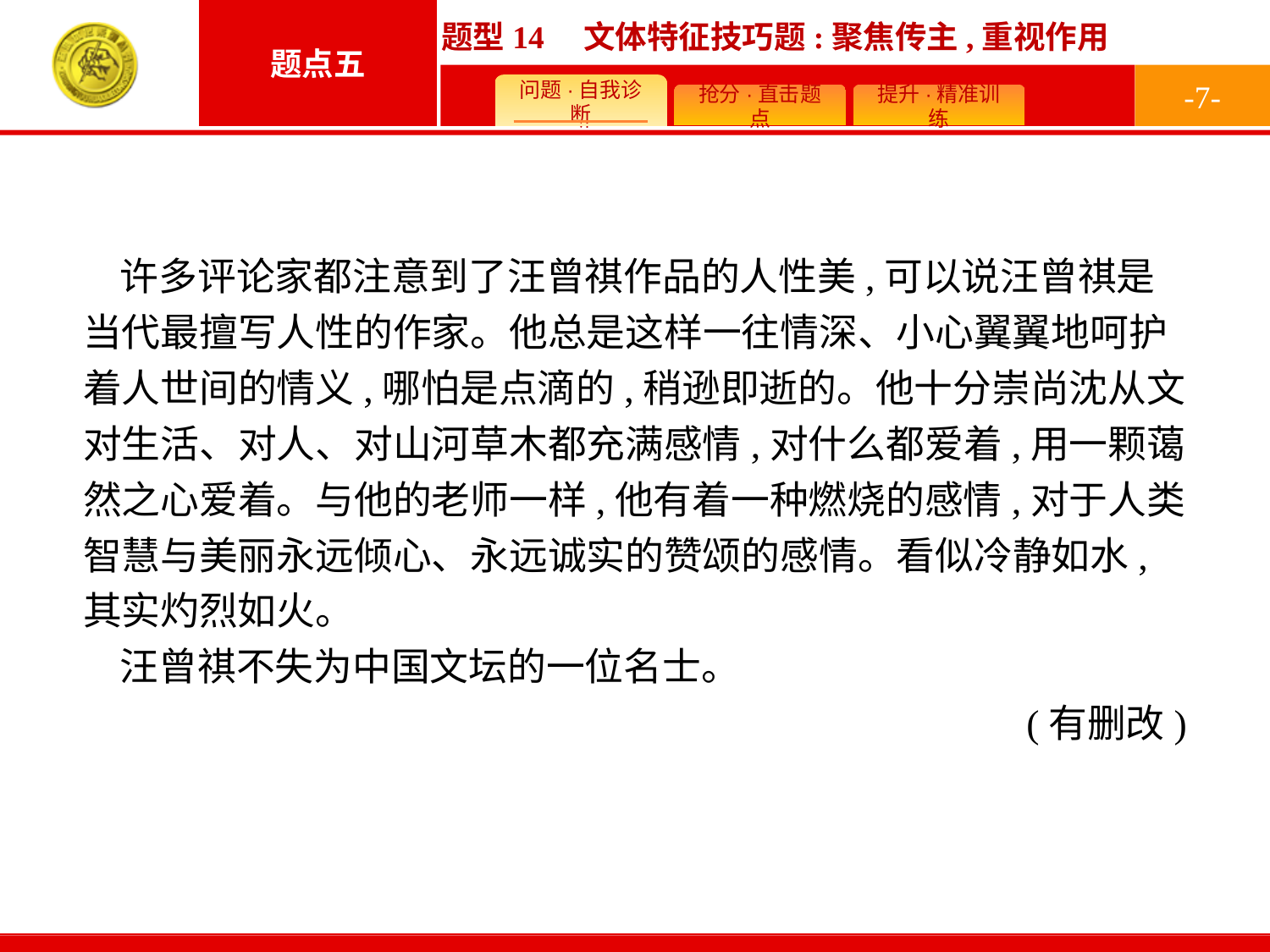

-7-
许多评论家都注意到了汪曾祺作品的人性美,可以说汪曾祺是当代最擅写人性的作家。他总是这样一往情深、小心翼翼地呵护着人世间的情义,哪怕是点滴的,稍逊即逝的。他十分崇尚沈从文对生活、对人、对山河草木都充满感情,对什么都爱着,用一颗蔼然之心爱着。与他的老师一样,他有着一种燃烧的感情,对于人类智慧与美丽永远倾心、永远诚实的赞颂的感情。看似冷静如水,其实灼烈如火。
汪曾祺不失为中国文坛的一位名士。
(有删改)